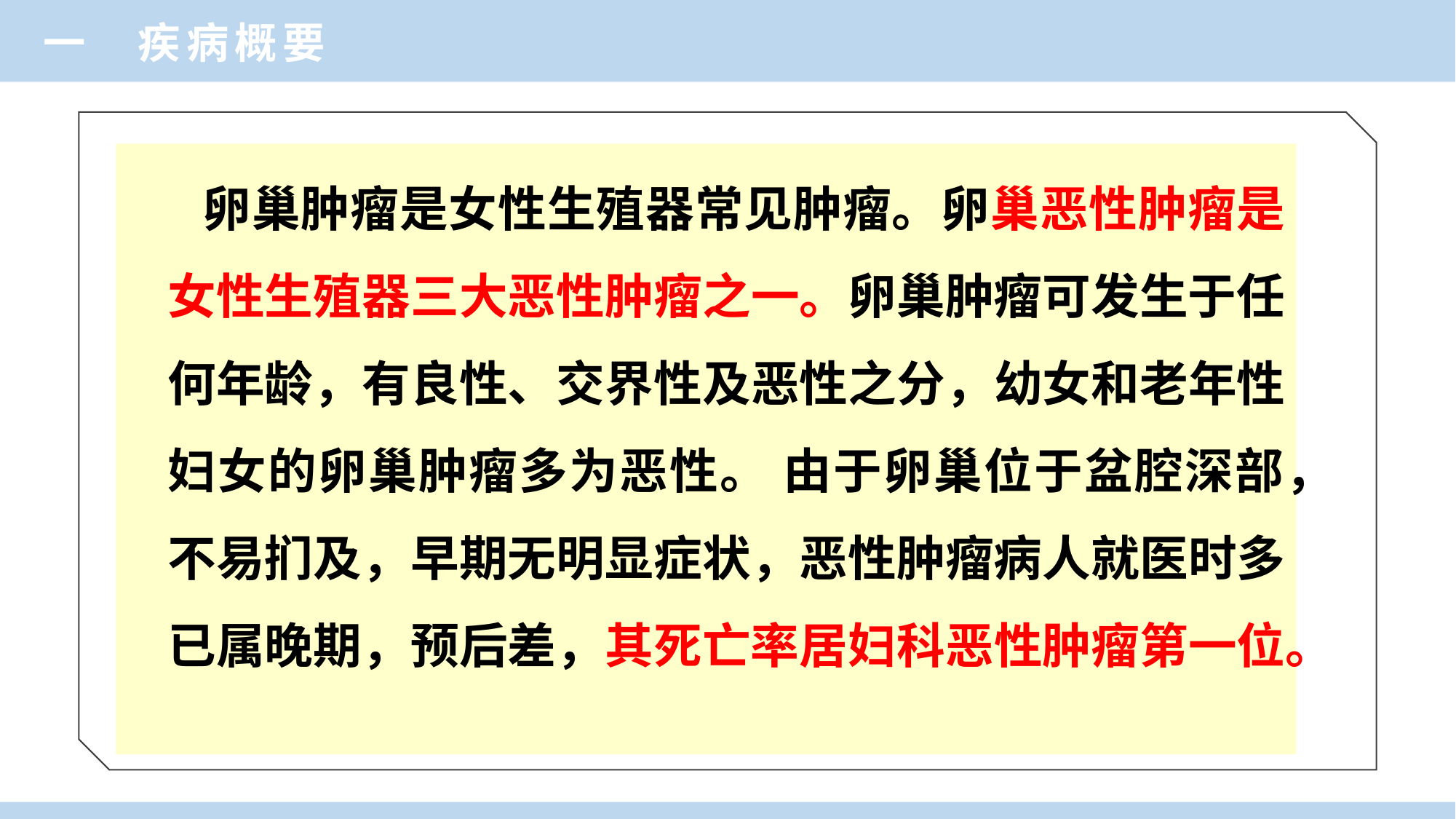

一   疾病概要

      卵巢肿瘤是女性生殖器常见肿瘤。卵巢恶性肿瘤是女性生殖器三大恶性肿瘤之一。卵巢肿瘤可发生于任何年龄，有良性、交界性及恶性之分，幼女和老年性妇女的卵巢肿瘤多为恶性。 由于卵巢位于盆腔深部，不易扪及，早期无明显症状，恶性肿瘤病人就医时多已属晚期，预后差，其死亡率居妇科恶性肿瘤第一位。